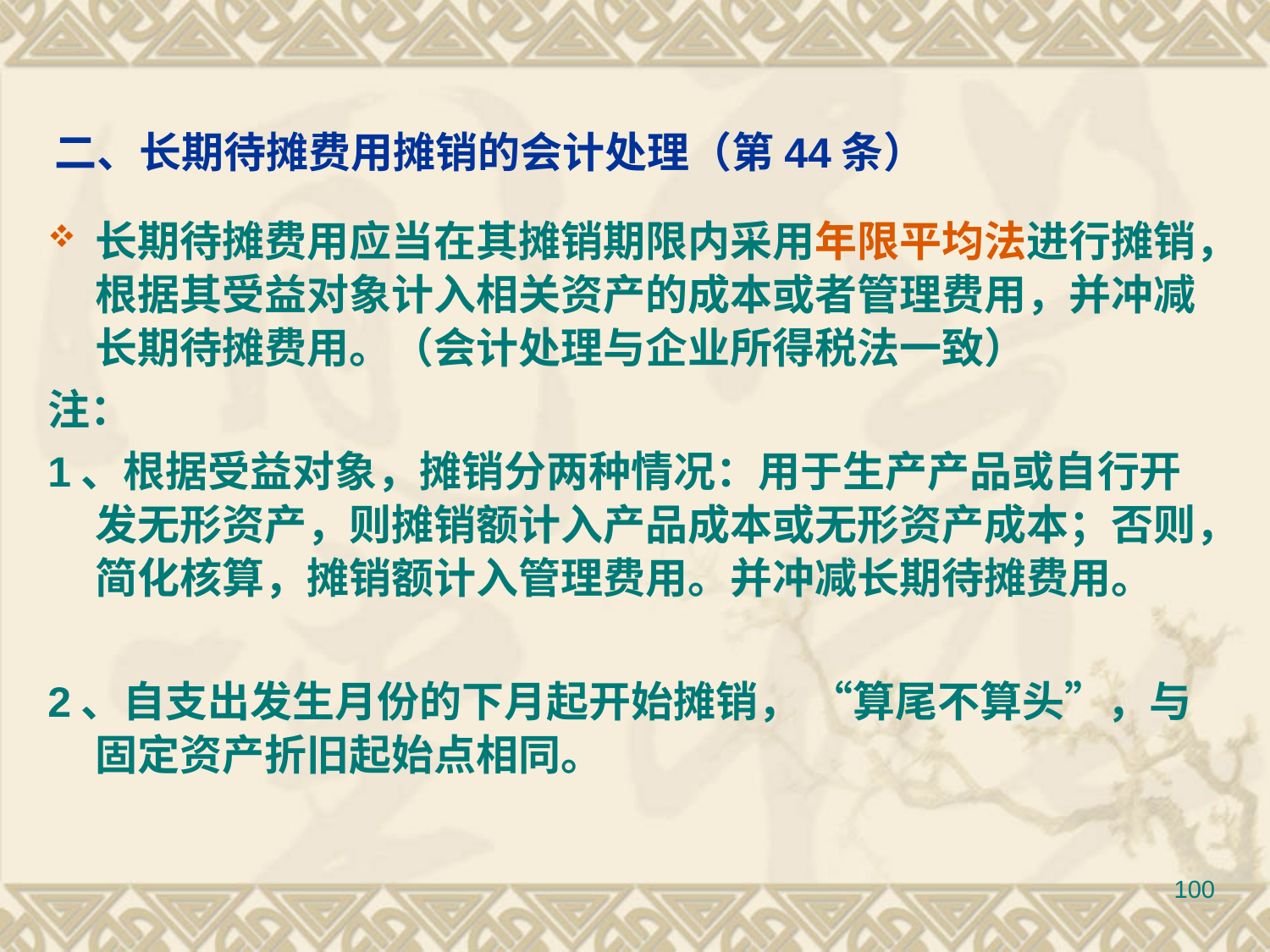

# 二、长期待摊费用摊销的会计处理（第44条）
长期待摊费用应当在其摊销期限内采用年限平均法进行摊销，根据其受益对象计入相关资产的成本或者管理费用，并冲减长期待摊费用。（会计处理与企业所得税法一致）
注：
1、根据受益对象，摊销分两种情况：用于生产产品或自行开发无形资产，则摊销额计入产品成本或无形资产成本；否则，简化核算，摊销额计入管理费用。并冲减长期待摊费用。

2、自支出发生月份的下月起开始摊销， “算尾不算头”，与固定资产折旧起始点相同。
100